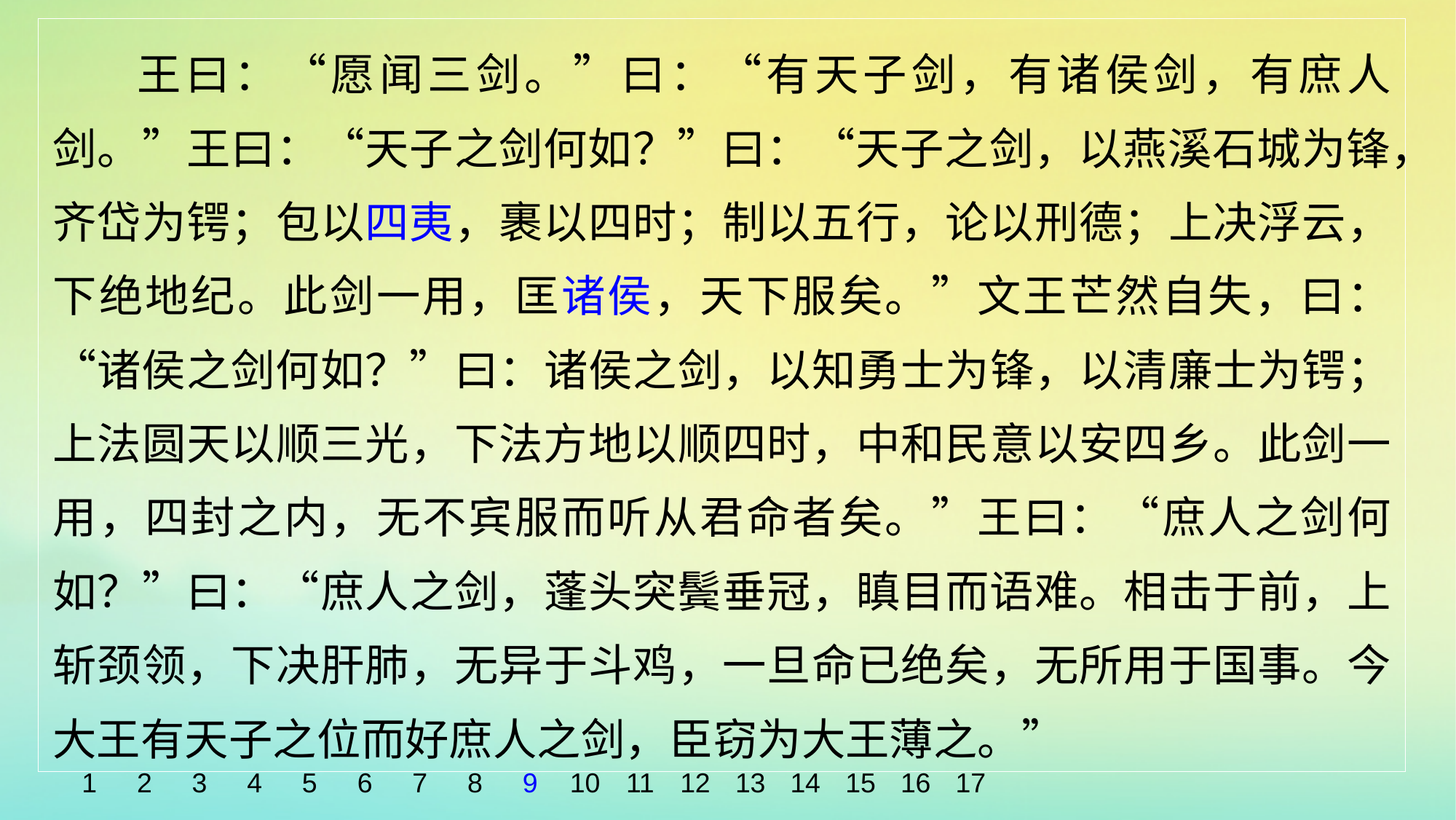

王曰：“愿闻三剑。”曰：“有天子剑，有诸侯剑，有庶人剑。”王曰：“天子之剑何如？”曰：“天子之剑，以燕溪石城为锋，齐岱为锷；包以四夷，裹以四时；制以五行，论以刑德；上决浮云，下绝地纪。此剑一用，匡诸侯，天下服矣。”文王芒然自失，曰：“诸侯之剑何如？”曰：诸侯之剑，以知勇士为锋，以清廉士为锷；上法圆天以顺三光，下法方地以顺四时，中和民意以安四乡。此剑一用，四封之内，无不宾服而听从君命者矣。”王曰：“庶人之剑何如？”曰：“庶人之剑，蓬头突鬓垂冠，瞋目而语难。相击于前，上斩颈领，下决肝肺，无异于斗鸡，一旦命已绝矣，无所用于国事。今大王有天子之位而好庶人之剑，臣窃为大王薄之。”
1
2
3
4
5
6
7
8
9
10
11
12
13
14
15
16
17